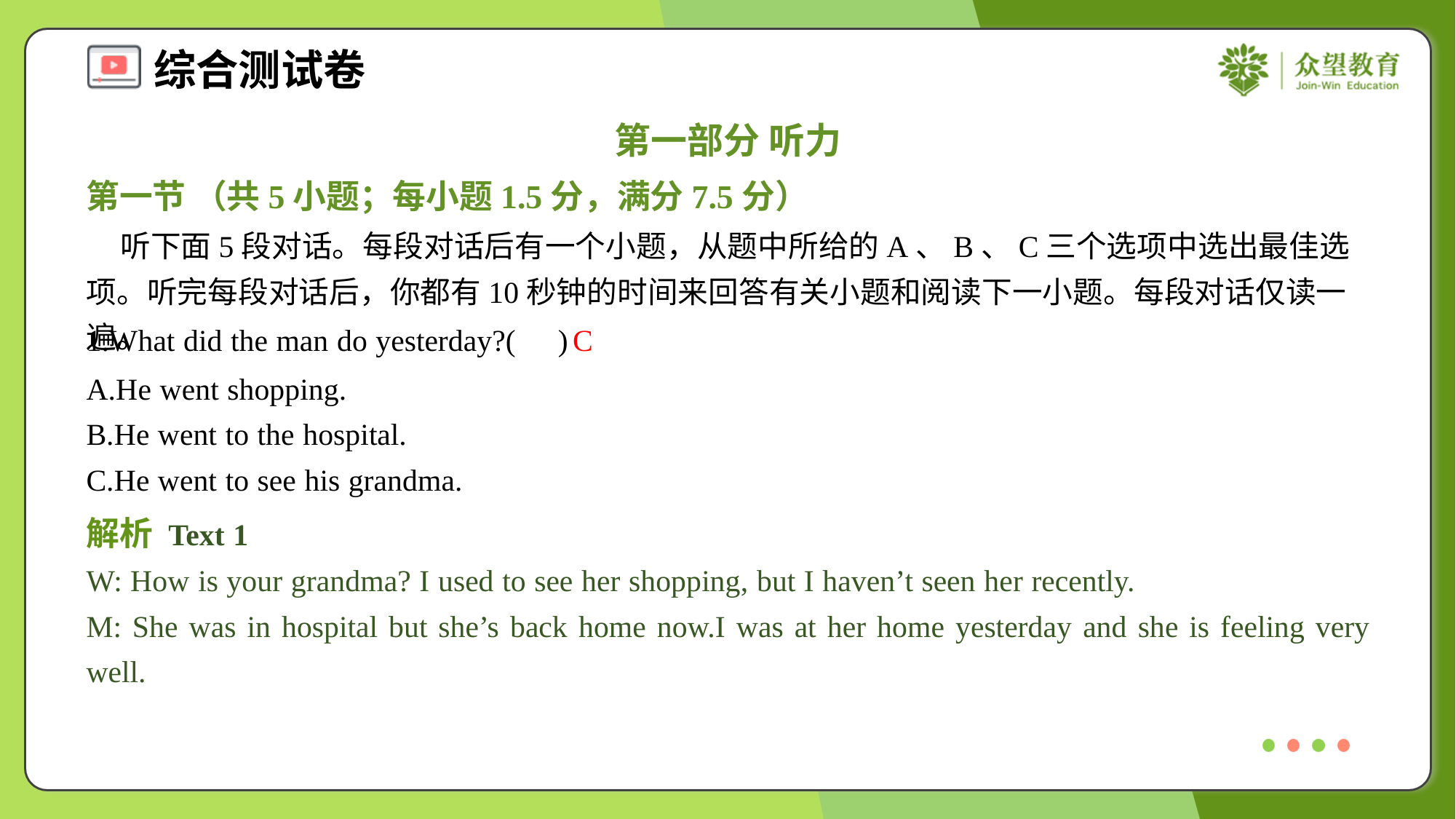

第一部分 听力
第一节 （共5小题；每小题1.5分，满分7.5分）
    听下面5段对话。每段对话后有一个小题，从题中所给的A、B、C三个选项中选出最佳选项。听完每段对话后，你都有10秒钟的时间来回答有关小题和阅读下一小题。每段对话仅读一遍。
1.What did the man do yesterday?(     )
C
A.He went shopping.
B.He went to the hospital.
C.He went to see his grandma.
解析 Text 1
W: How is your grandma? I used to see her shopping, but I haven’t seen her recently.
M: She was in hospital but she’s back home now.I was at her home yesterday and she is feeling very well.